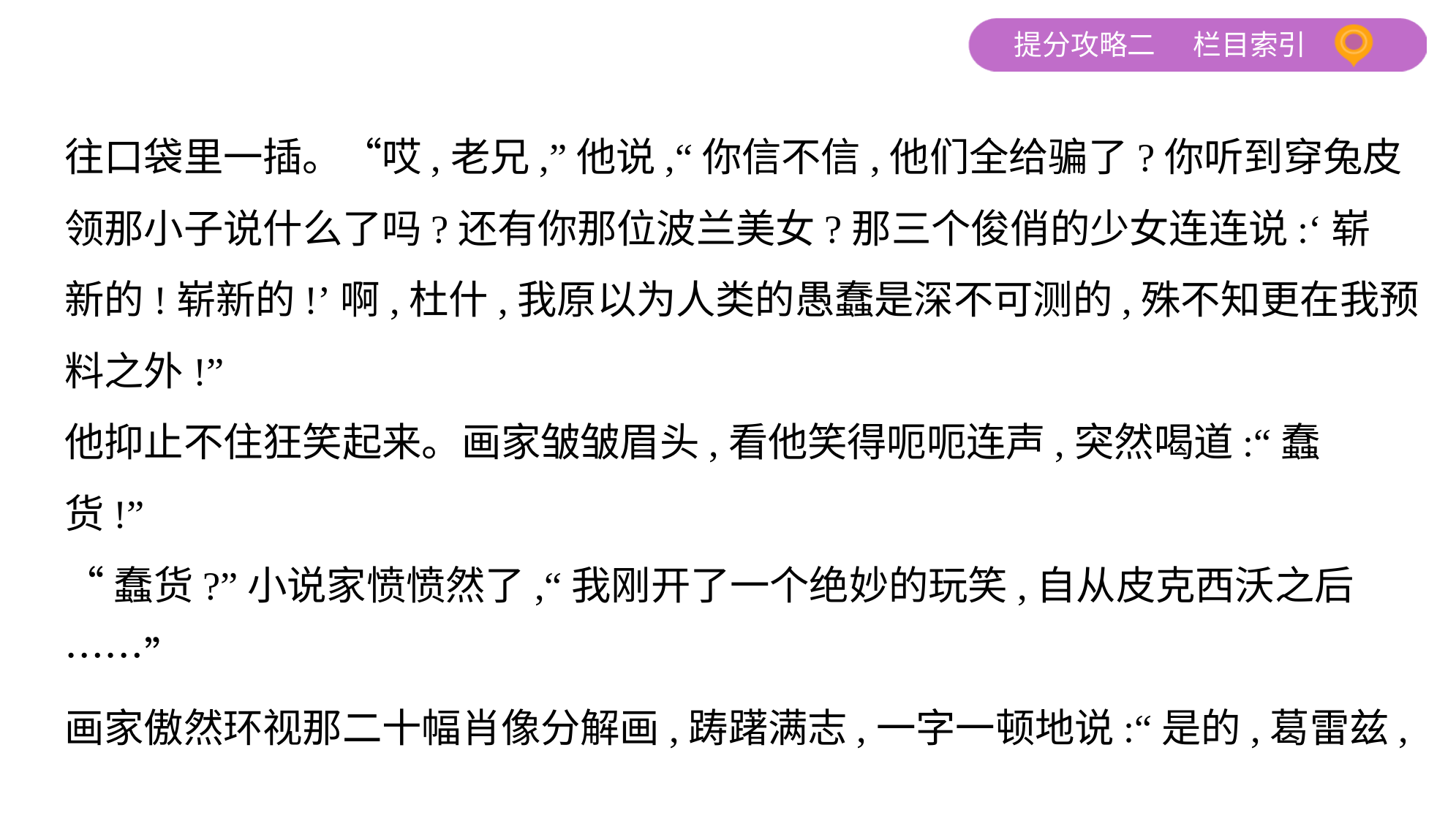

往口袋里一插。“哎,老兄,”他说,“你信不信,他们全给骗了?你听到穿兔皮
领那小子说什么了吗?还有你那位波兰美女?那三个俊俏的少女连连说:‘崭
新的!崭新的!’啊,杜什,我原以为人类的愚蠢是深不可测的,殊不知更在我预
料之外!”
他抑止不住狂笑起来。画家皱皱眉头,看他笑得呃呃连声,突然喝道:“蠢
货!”
“蠢货?”小说家愤愤然了,“我刚开了一个绝妙的玩笑,自从皮克西沃之后
……”
画家傲然环视那二十幅肖像分解画,踌躇满志,一字一顿地说:“是的,葛雷兹,